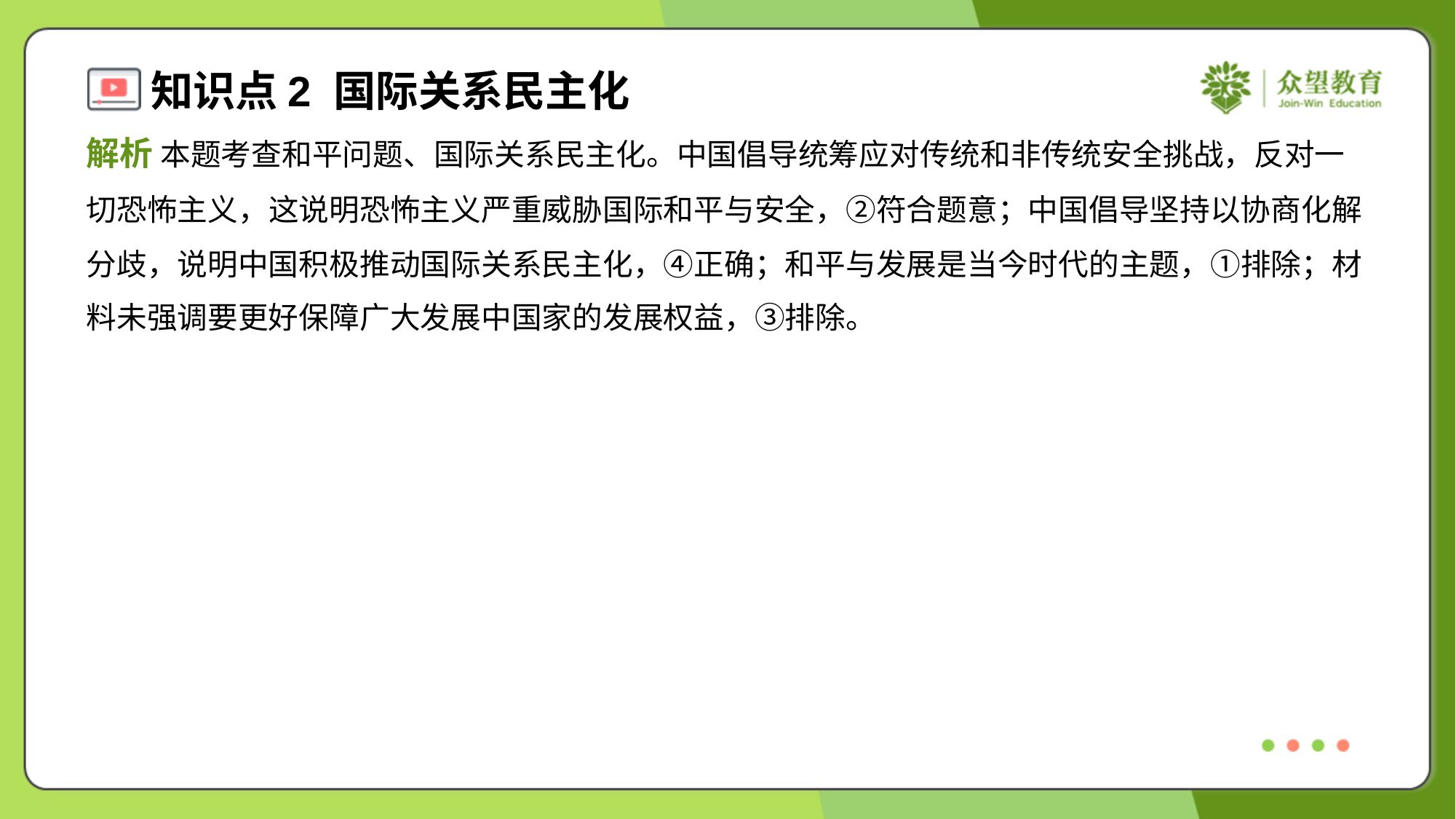

解析 本题考查和平问题、国际关系民主化。中国倡导统筹应对传统和非传统安全挑战，反对一
切恐怖主义，这说明恐怖主义严重威胁国际和平与安全，②符合题意；中国倡导坚持以协商化解
分歧，说明中国积极推动国际关系民主化，④正确；和平与发展是当今时代的主题，①排除；材
料未强调要更好保障广大发展中国家的发展权益，③排除。